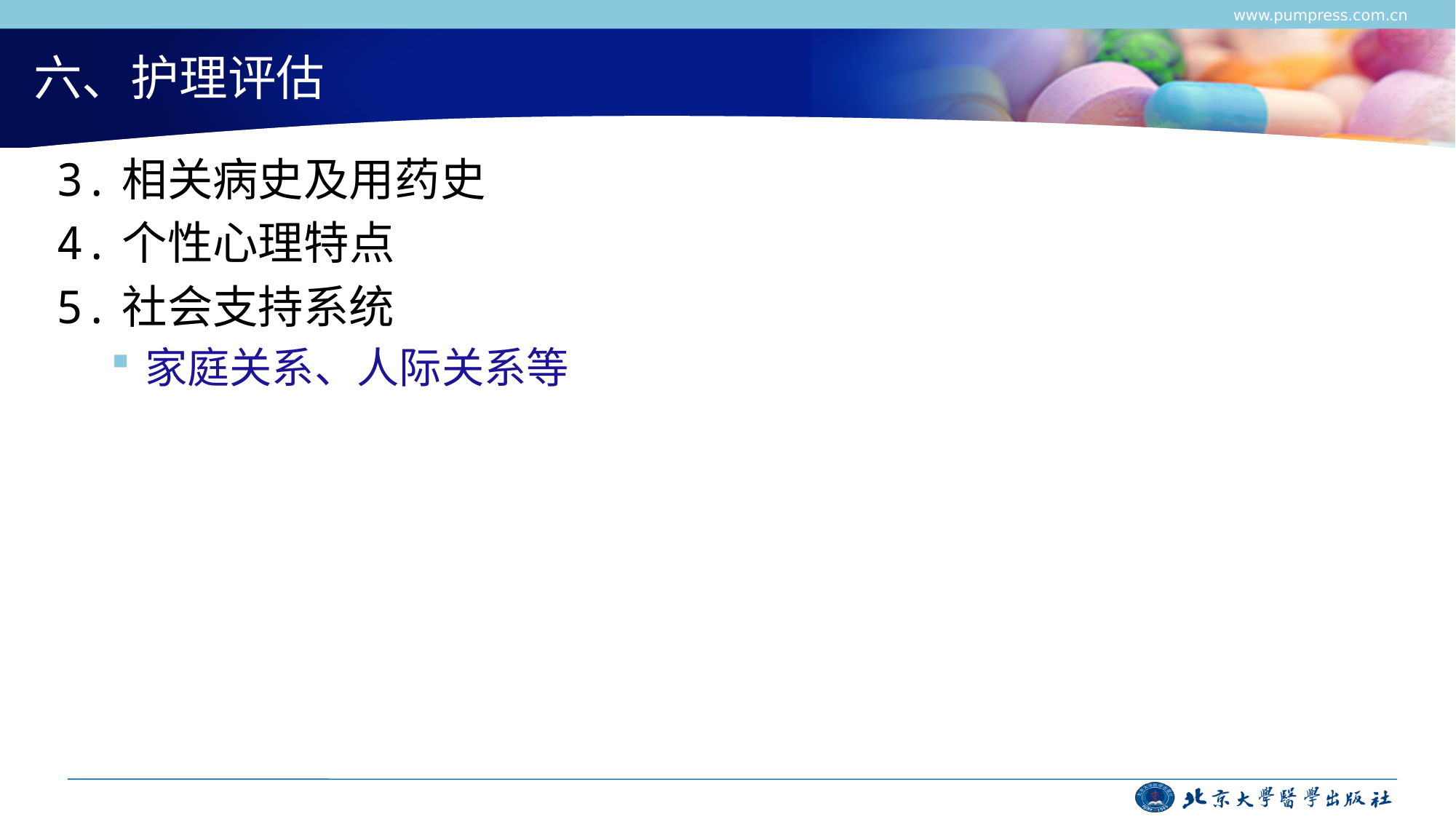

www.pumpress.com.cn
# 六、护理评估
3.相关病史及用药史
4.个性心理特点
5.社会支持系统
家庭关系、人际关系等